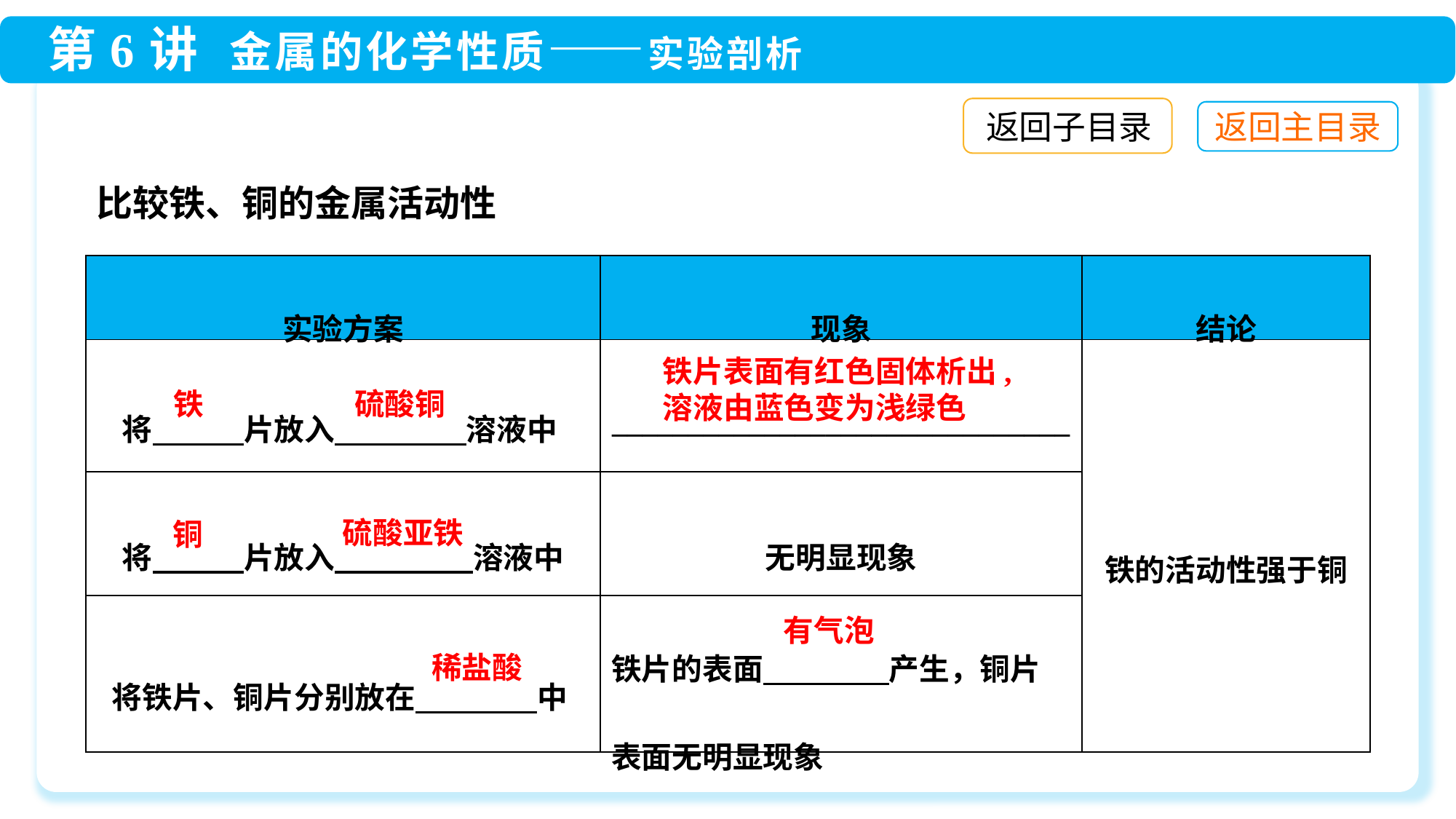

返回子目录
比较铁、铜的金属活动性
| 实验方案 | 现象 | 结论 |
| --- | --- | --- |
| 将　　　片放入 溶液中 | \_\_\_\_\_\_\_\_\_\_\_\_\_\_\_\_\_\_\_\_\_\_\_\_\_\_\_\_\_\_ | 铁的活动性强于铜 |
| 将　　　片放入 溶液中 | 无明显现象 |  |
| 将铁片、铜片分别放在　　　　中 | 铁片的表面　 　　产生，铜片表面无明显现象 |  |
铁片表面有红色固体析出,溶液由蓝色变为浅绿色
铁
硫酸铜
硫酸亚铁
铜
有气泡
稀盐酸